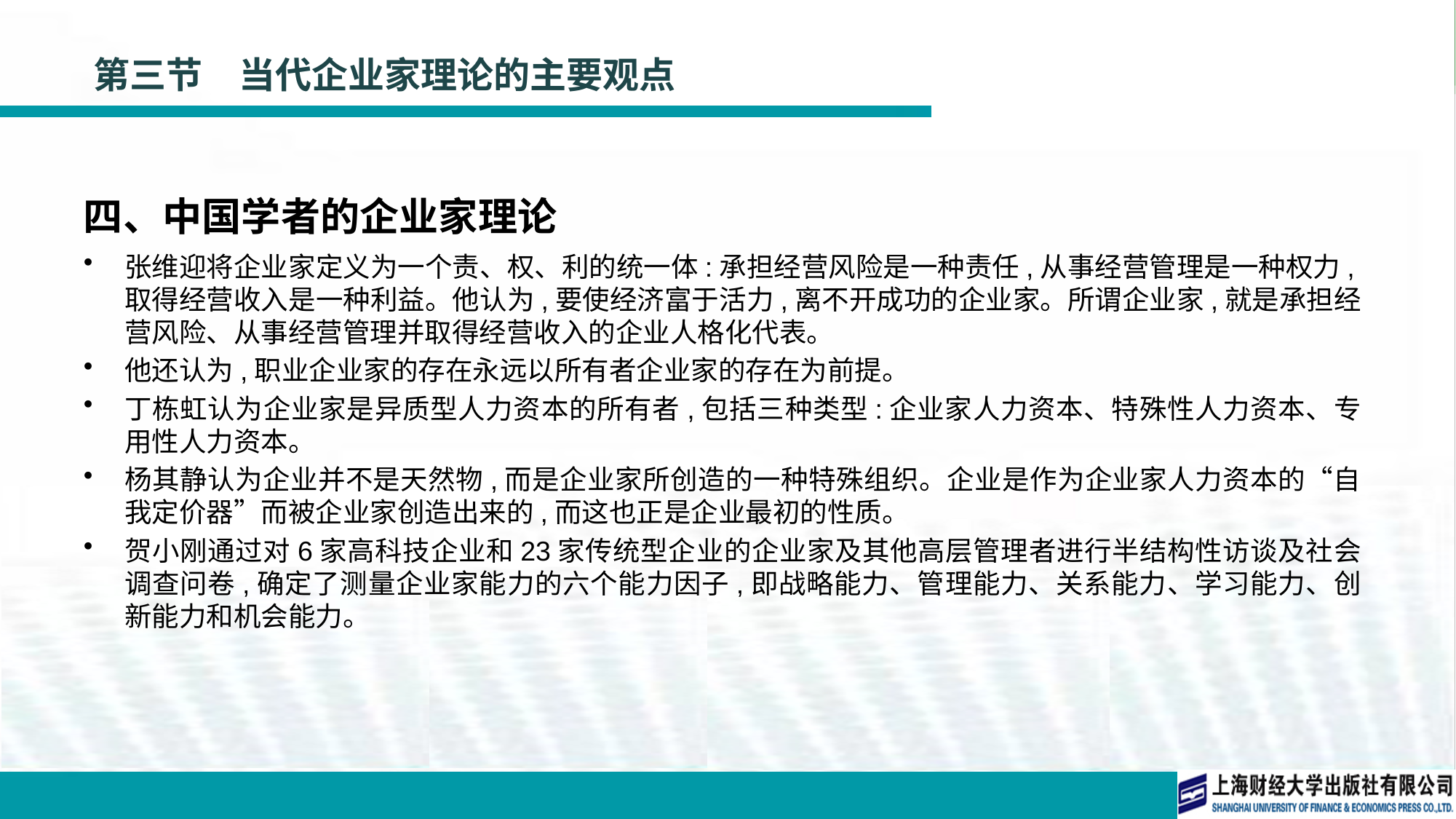

# 第三节　当代企业家理论的主要观点
四、中国学者的企业家理论
张维迎将企业家定义为一个责、权、利的统一体:承担经营风险是一种责任,从事经营管理是一种权力,取得经营收入是一种利益。他认为,要使经济富于活力,离不开成功的企业家。所谓企业家,就是承担经营风险、从事经营管理并取得经营收入的企业人格化代表。
他还认为,职业企业家的存在永远以所有者企业家的存在为前提。
丁栋虹认为企业家是异质型人力资本的所有者,包括三种类型:企业家人力资本、特殊性人力资本、专用性人力资本。
杨其静认为企业并不是天然物,而是企业家所创造的一种特殊组织。企业是作为企业家人力资本的“自我定价器”而被企业家创造出来的,而这也正是企业最初的性质。
贺小刚通过对6家高科技企业和23家传统型企业的企业家及其他高层管理者进行半结构性访谈及社会调查问卷,确定了测量企业家能力的六个能力因子,即战略能力、管理能力、关系能力、学习能力、创新能力和机会能力。